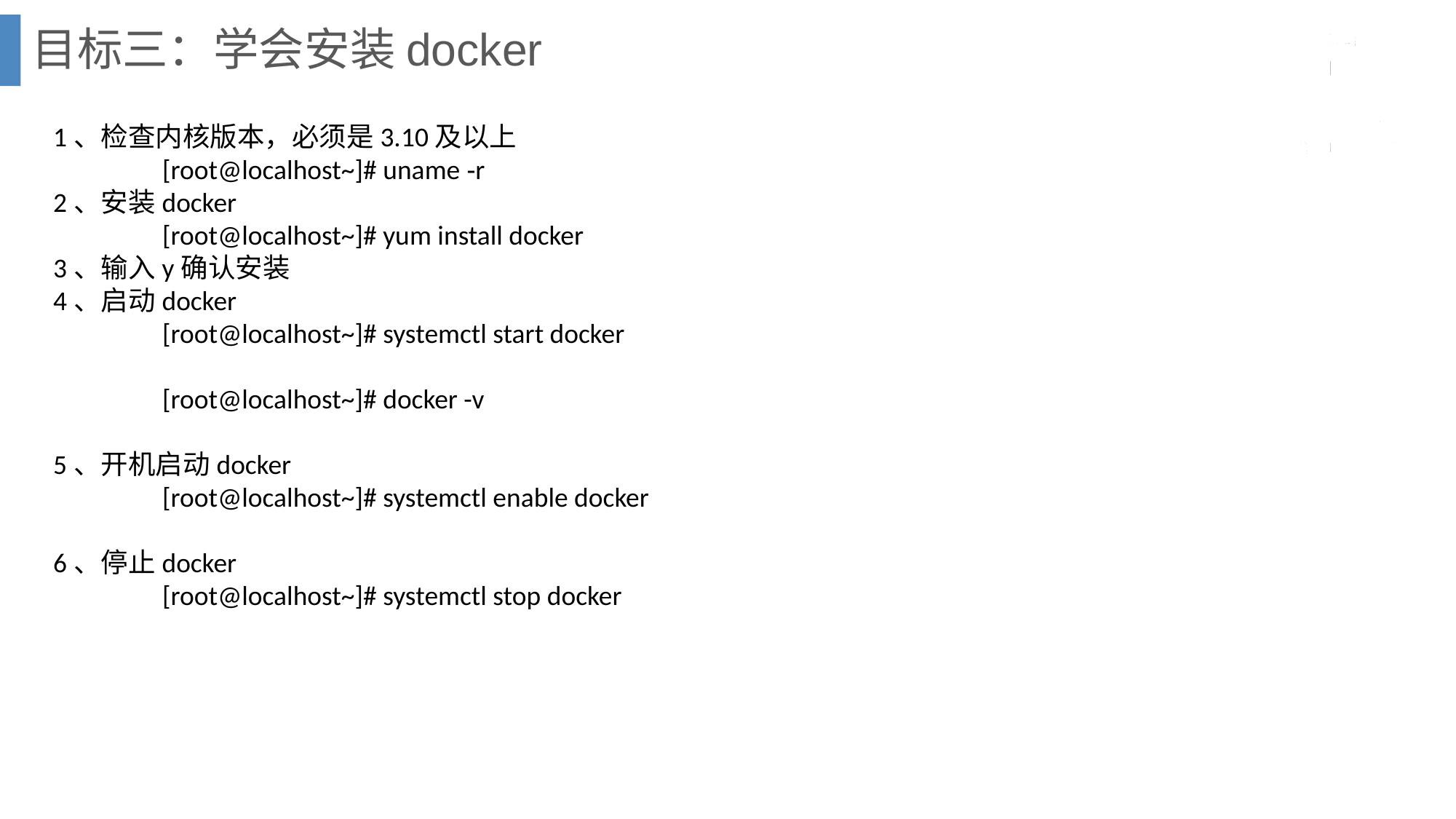

目标三：学会安装docker
1、检查内核版本，必须是3.10及以上
	[root@localhost~]# uname ‐r
2、安装docker
	[root@localhost~]# yum install docker
3、输入y确认安装
4、启动docker
	[root@localhost~]# systemctl start docker

	[root@localhost~]# docker -v

5、开机启动docker
	[root@localhost~]# systemctl enable docker

6、停止docker
	[root@localhost~]# systemctl stop docker